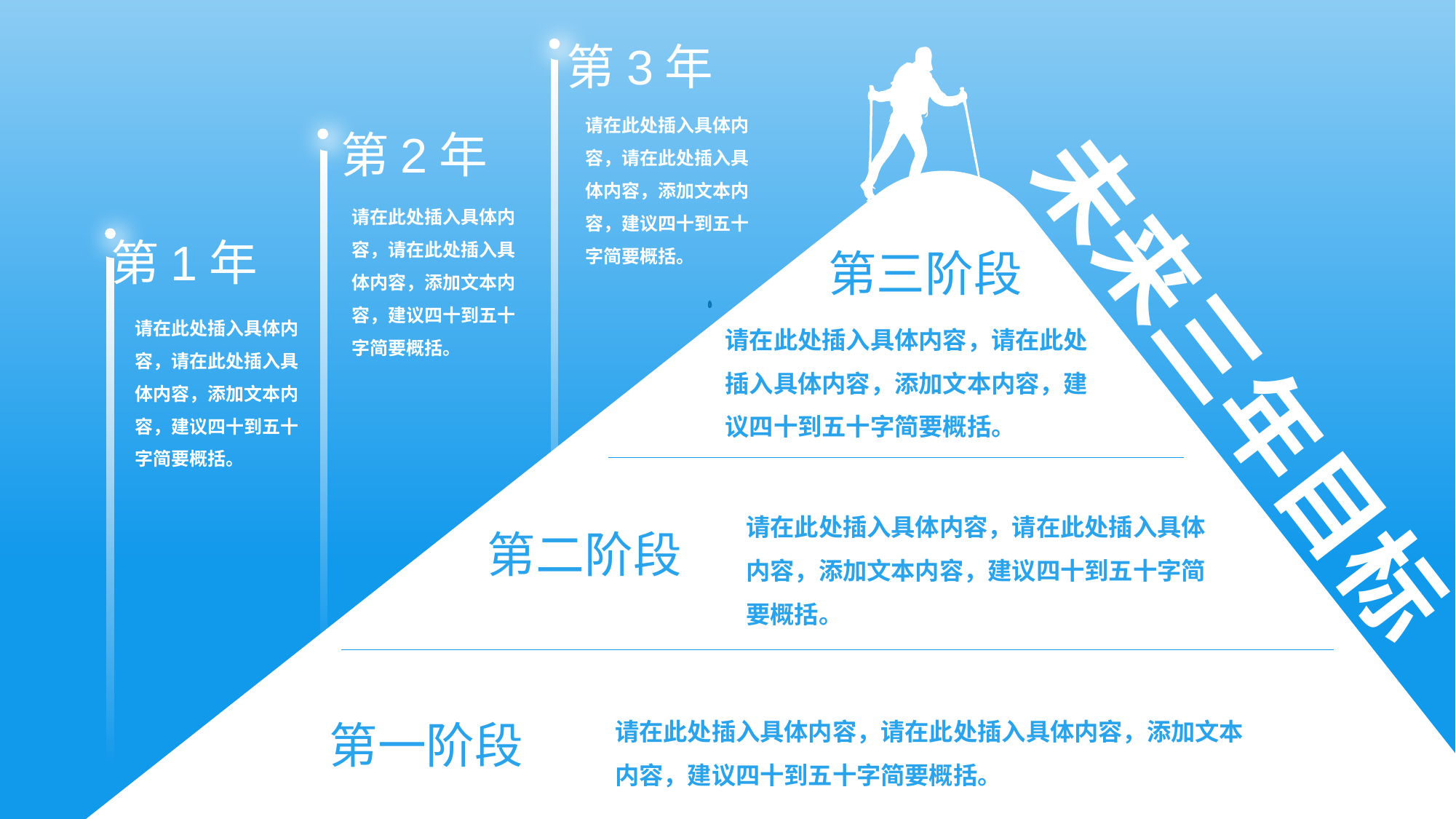

第3年

请在此处插入具体内容，请在此处插入具体内容，添加文本内容，建议四十到五十字简要概括。
第2年

请在此处插入具体内容，请在此处插入具体内容，添加文本内容，建议四十到五十字简要概括。
第1年

第三阶段
请在此处插入具体内容，请在此处插入具体内容，添加文本内容，建议四十到五十字简要概括。

请在此处插入具体内容，请在此处插入具体内容，添加文本内容，建议四十到五十字简要概括。

未来三年目标

请在此处插入具体内容，请在此处插入具体内容，添加文本内容，建议四十到五十字简要概括。

第二阶段
请在此处插入具体内容，请在此处插入具体内容，添加文本内容，建议四十到五十字简要概括。
第一阶段